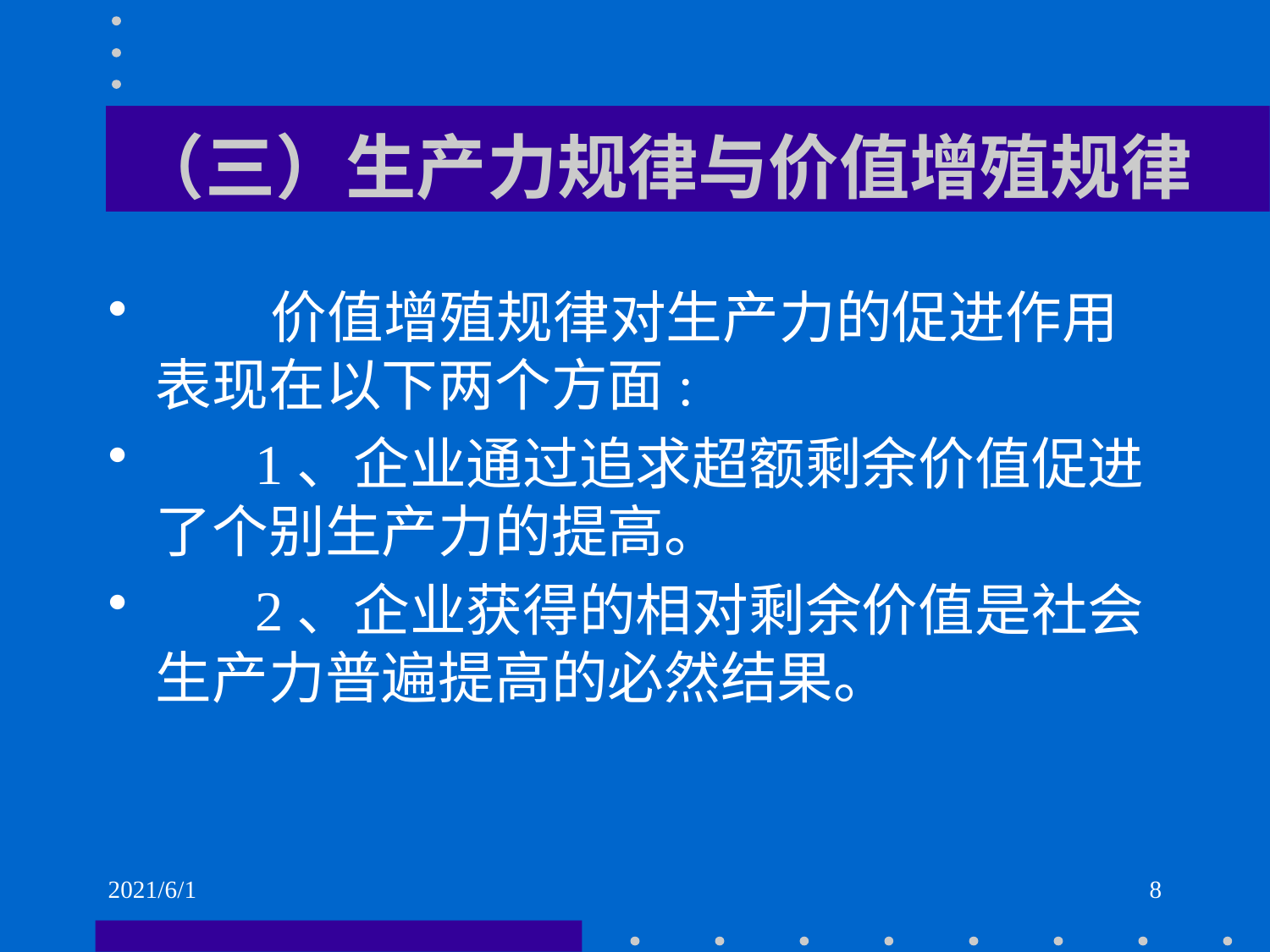

# （三）生产力规律与价值增殖规律
        价值增殖规律对生产力的促进作用表现在以下两个方面:
       1、企业通过追求超额剩余价值促进了个别生产力的提高。
       2、企业获得的相对剩余价值是社会生产力普遍提高的必然结果。
2021/6/1
8